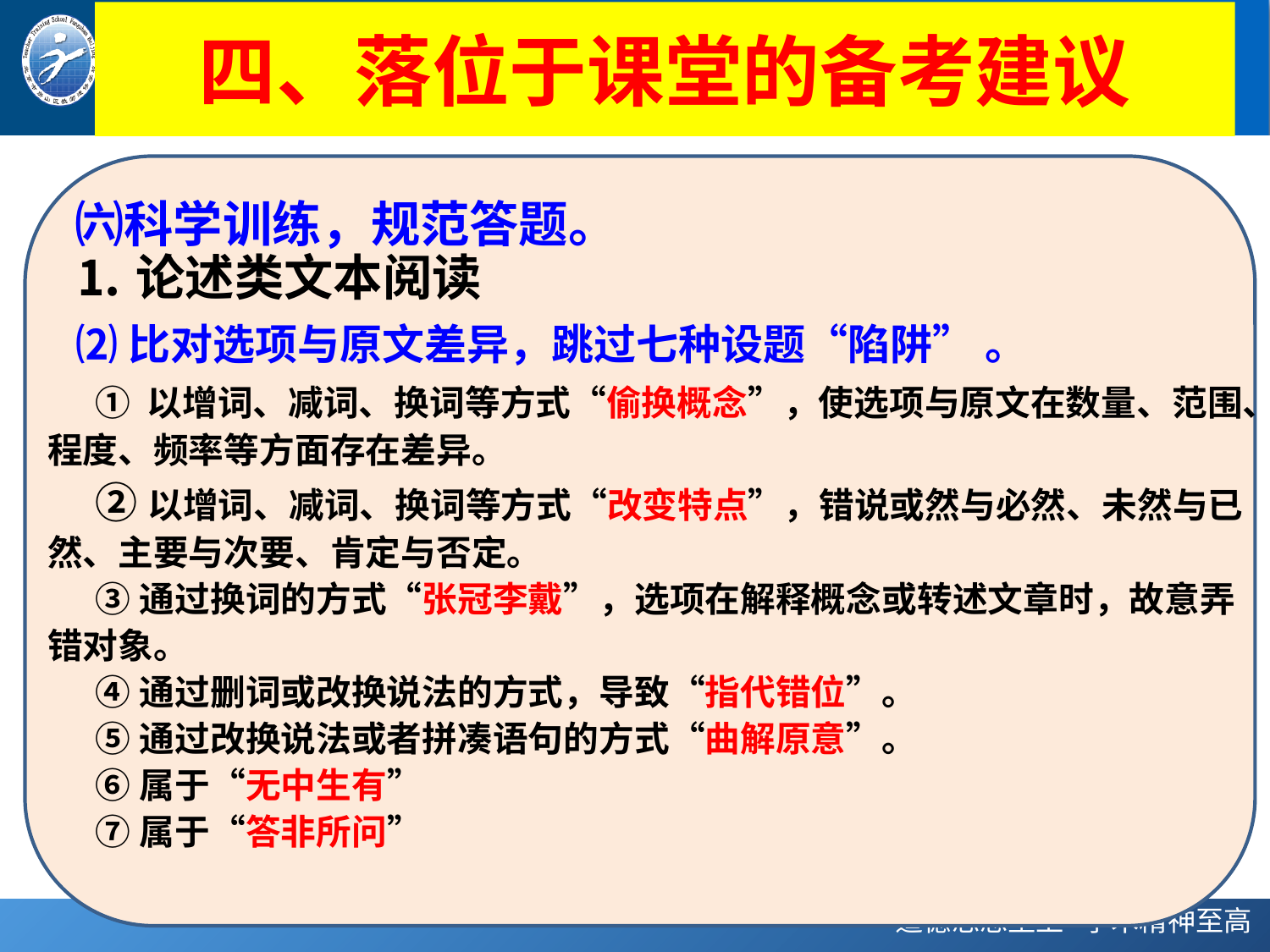

# 四、落位于课堂的备考建议
㈥科学训练，规范答题。
⒈论述类文本阅读

   ⑵比对选项与原文差异，跳过七种设题“陷阱” 。
     ① 以增词、减词、换词等方式“偷换概念”，使选项与原文在数量、范围、程度、频率等方面存在差异。
     ②以增词、减词、换词等方式“改变特点”，错说或然与必然、未然与已然、主要与次要、肯定与否定。
      ③通过换词的方式“张冠李戴”，选项在解释概念或转述文章时，故意弄错对象。
      ④通过删词或改换说法的方式，导致“指代错位”。
      ⑤通过改换说法或者拼凑语句的方式“曲解原意”。
      ⑥属于“无中生有”
      ⑦属于“答非所问”